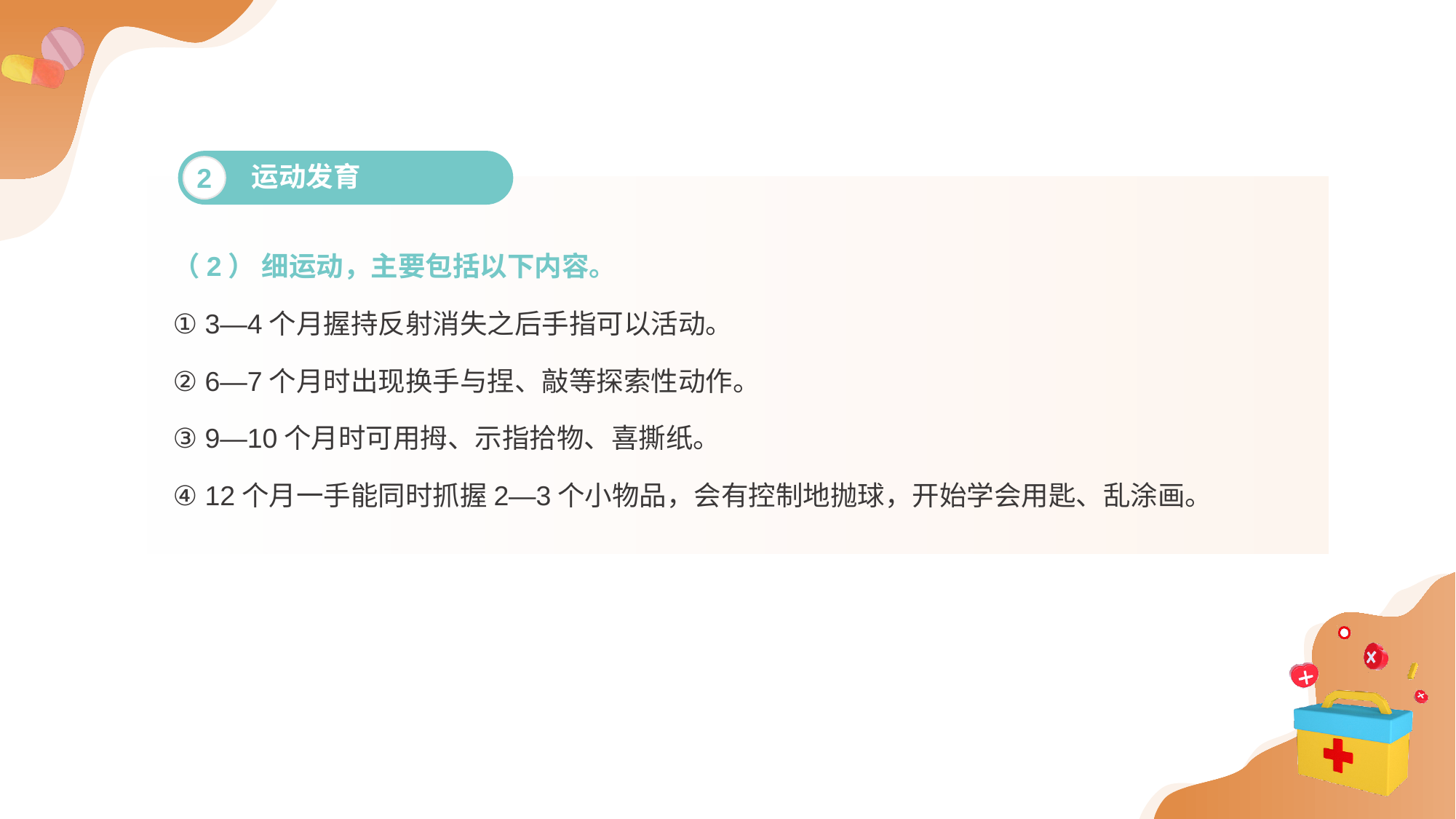

运动发育

2

（2） 细运动，主要包括以下内容。
① 3—4个月握持反射消失之后手指可以活动。
② 6—7个月时出现换手与捏、敲等探索性动作。
③ 9—10个月时可用拇、示指拾物、喜撕纸。
④ 12个月一手能同时抓握2—3个小物品，会有控制地抛球，开始学会用匙、乱涂画。